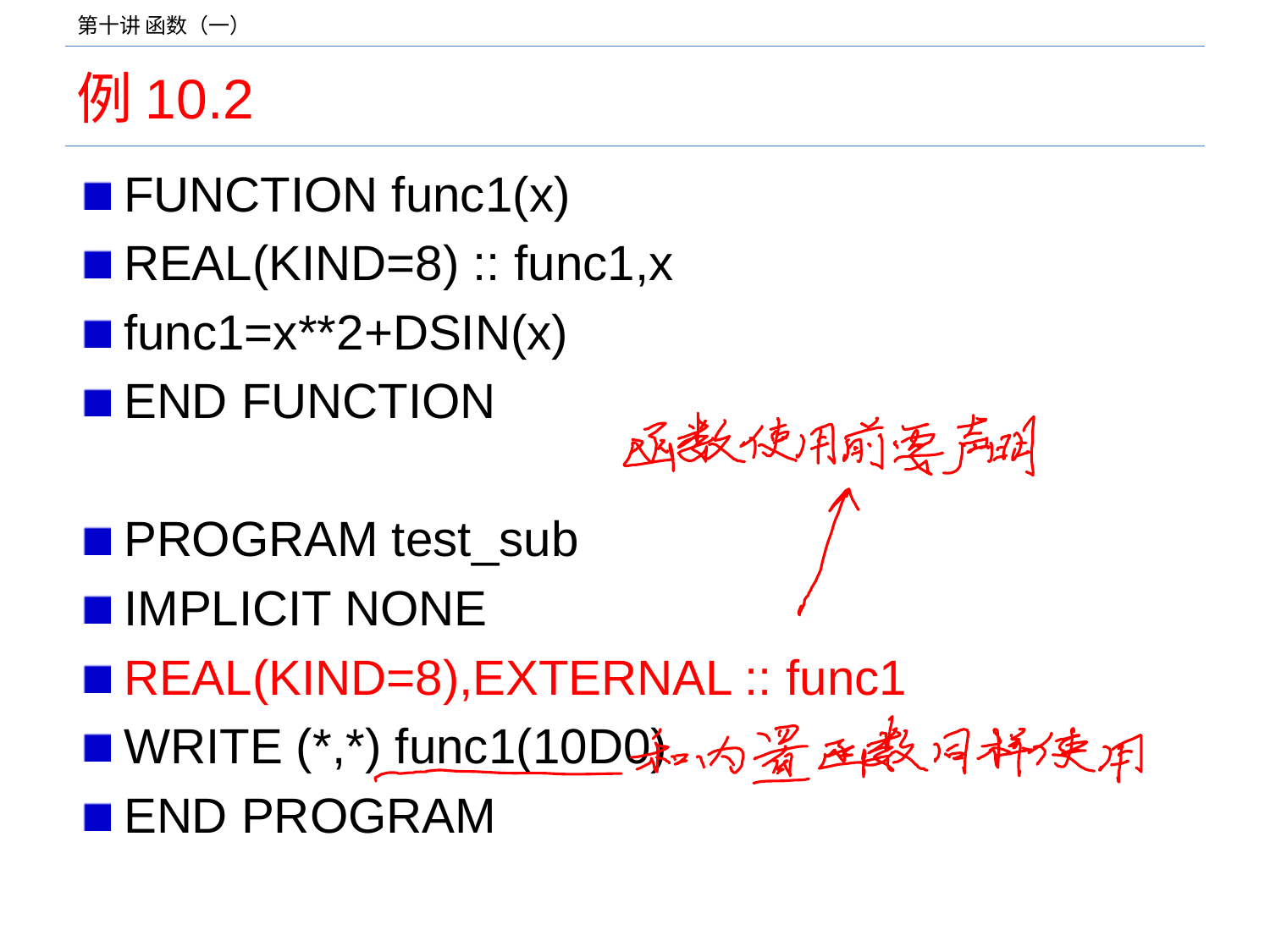

# 例10.2
FUNCTION func1(x)
REAL(KIND=8) :: func1,x
func1=x**2+DSIN(x)
END FUNCTION

PROGRAM test_sub
IMPLICIT NONE
REAL(KIND=8),EXTERNAL :: func1
WRITE (*,*) func1(10D0)
END PROGRAM